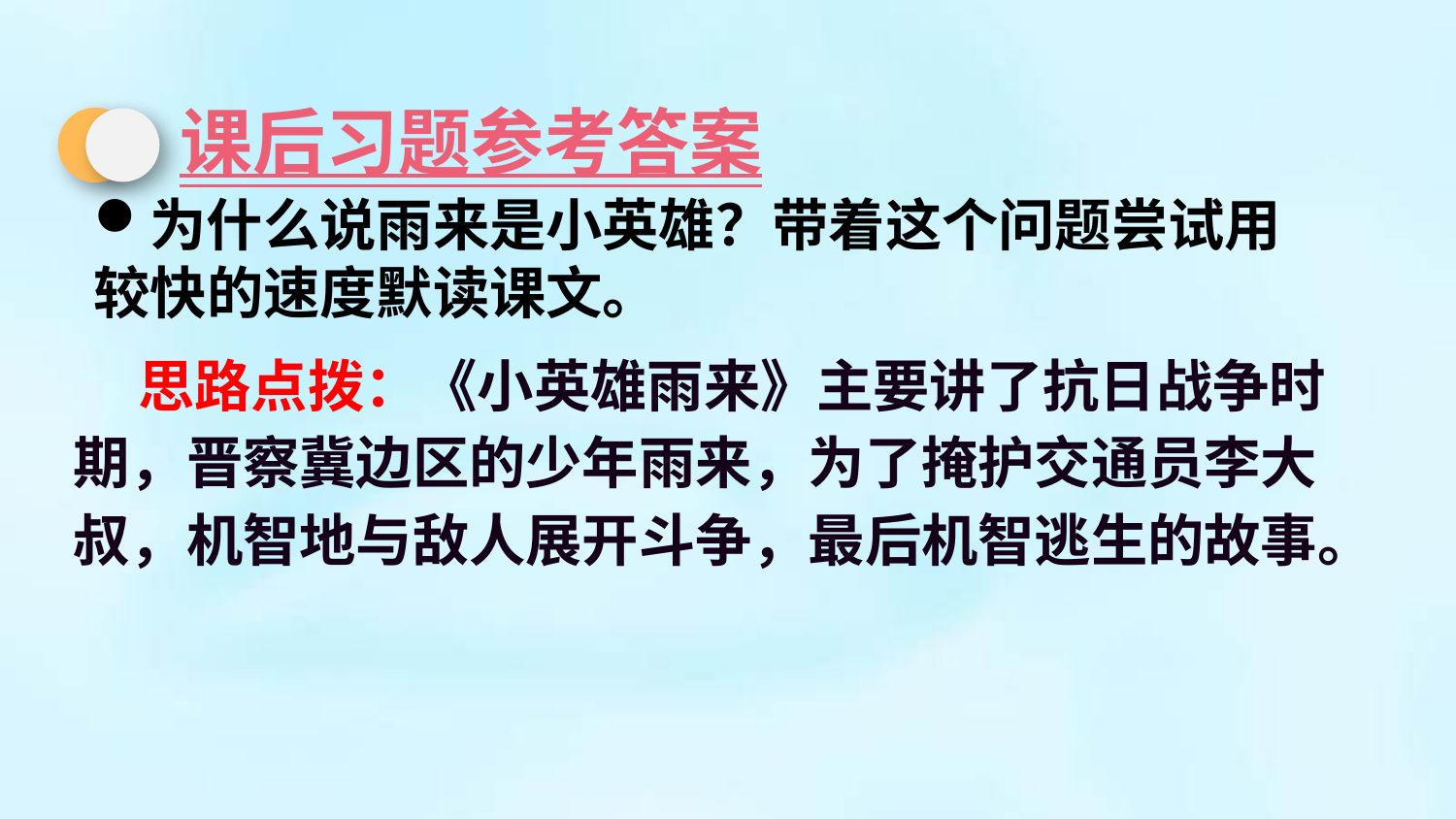

课后习题参考答案

为什么说雨来是小英雄？带着这个问题尝试用较快的速度默读课文。
    思路点拨：《小英雄雨来》主要讲了抗日战争时期，晋察冀边区的少年雨来，为了掩护交通员李大叔，机智地与敌人展开斗争，最后机智逃生的故事。